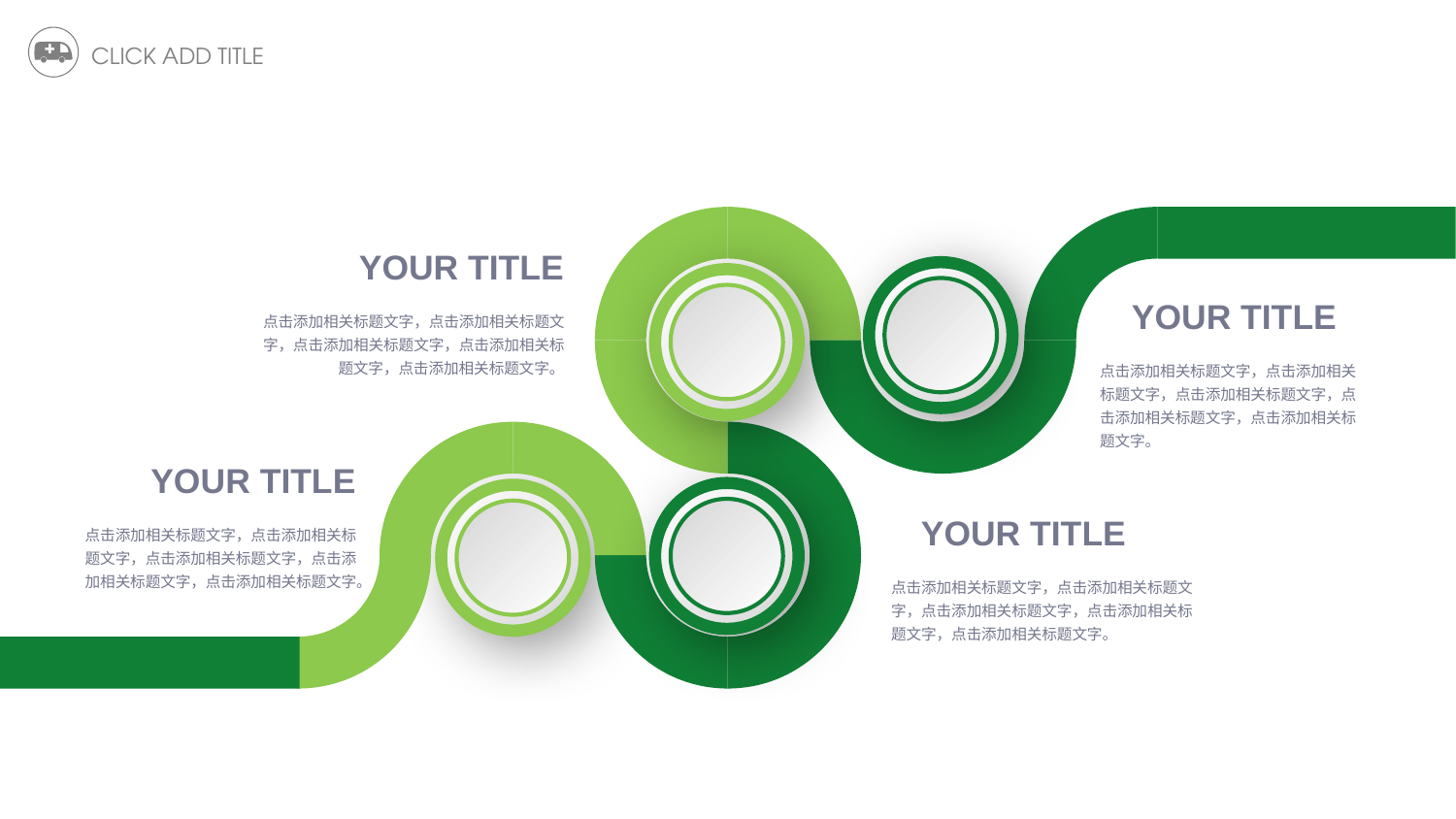

YOUR TITLE

YOUR TITLE
点击添加相关标题文字，点击添加相关标题文字，点击添加相关标题文字，点击添加相关标题文字，点击添加相关标题文字。

点击添加相关标题文字，点击添加相关标题文字，点击添加相关标题文字，点击添加相关标题文字，点击添加相关标题文字。

 YOUR TITLE

YOUR TITLE
点击添加相关标题文字，点击添加相关标题文字，点击添加相关标题文字，点击添加相关标题文字，点击添加相关标题文字。

点击添加相关标题文字，点击添加相关标题文字，点击添加相关标题文字，点击添加相关标题文字，点击添加相关标题文字。